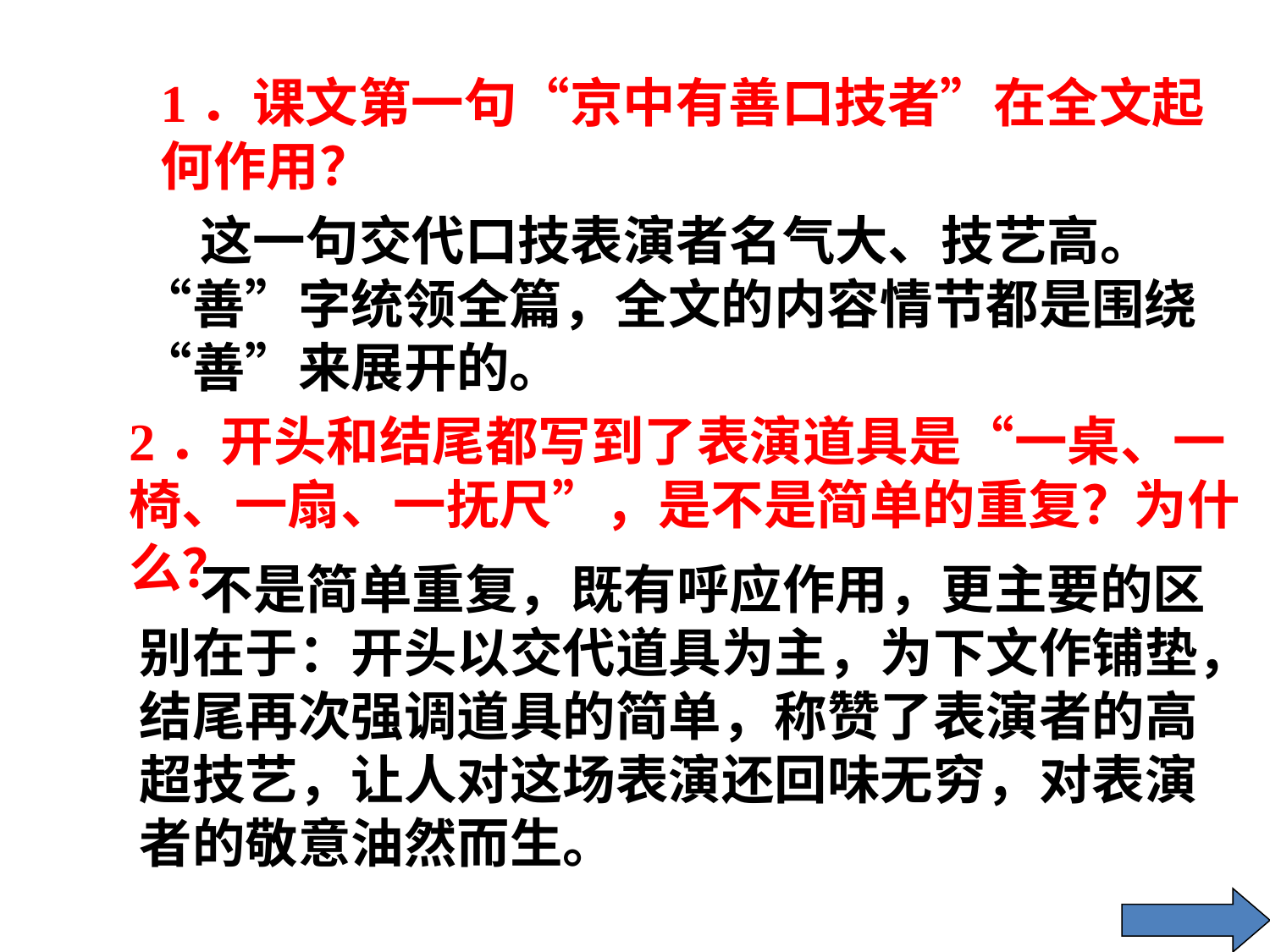

1．课文第一句“京中有善口技者”在全文起何作用？
    这一句交代口技表演者名气大、技艺高。“善”字统领全篇，全文的内容情节都是围绕“善”来展开的。
2．开头和结尾都写到了表演道具是“一桌、一椅、一扇、一抚尺”，是不是简单的重复？为什么？
    不是简单重复，既有呼应作用，更主要的区别在于：开头以交代道具为主，为下文作铺垫，结尾再次强调道具的简单，称赞了表演者的高超技艺，让人对这场表演还回味无穷，对表演者的敬意油然而生。